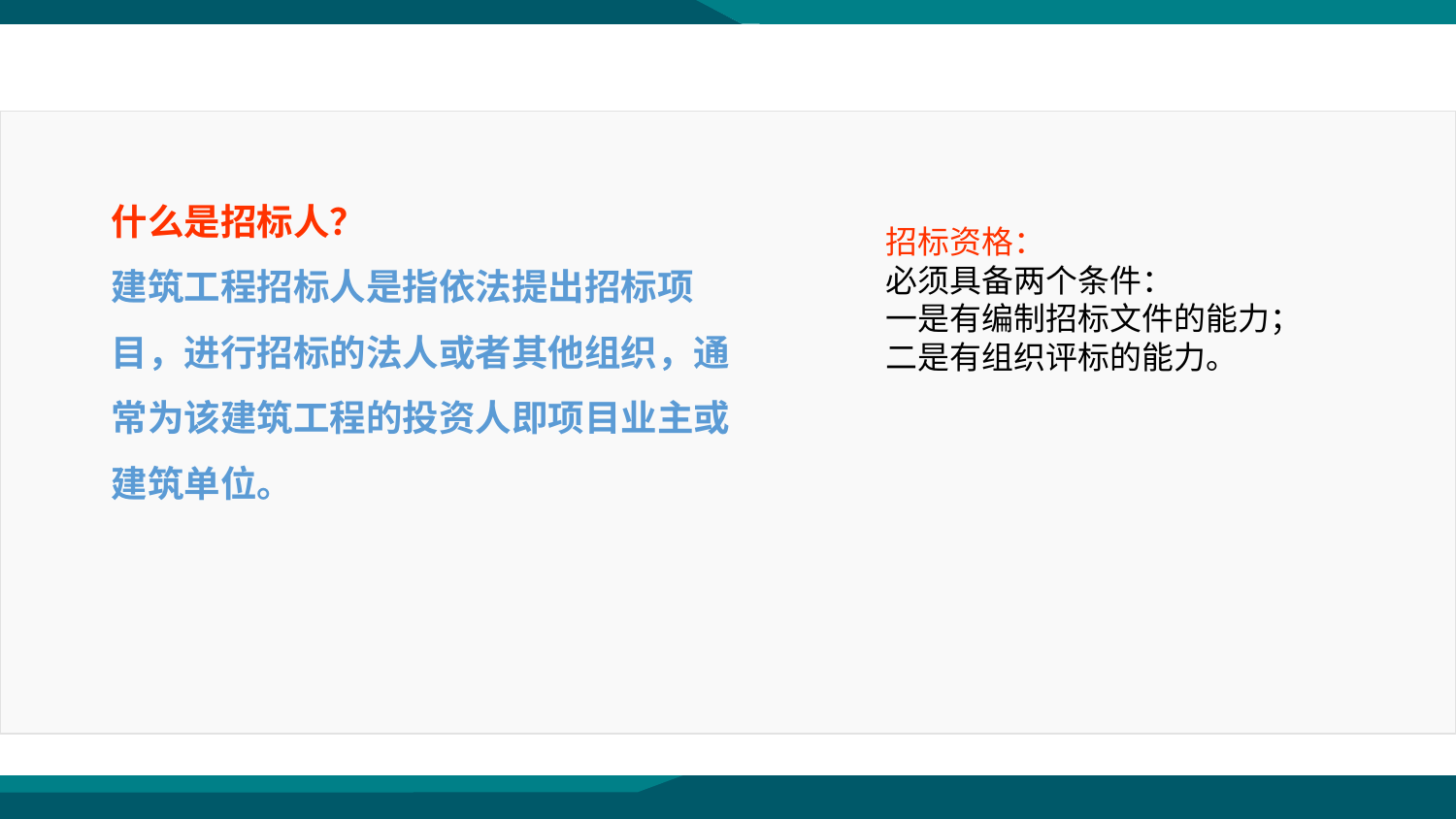

什么是招标人？
建筑工程招标人是指依法提出招标项目，进行招标的法人或者其他组织，通常为该建筑工程的投资人即项目业主或建筑单位。
招标资格：
必须具备两个条件：
一是有编制招标文件的能力；
二是有组织评标的能力。